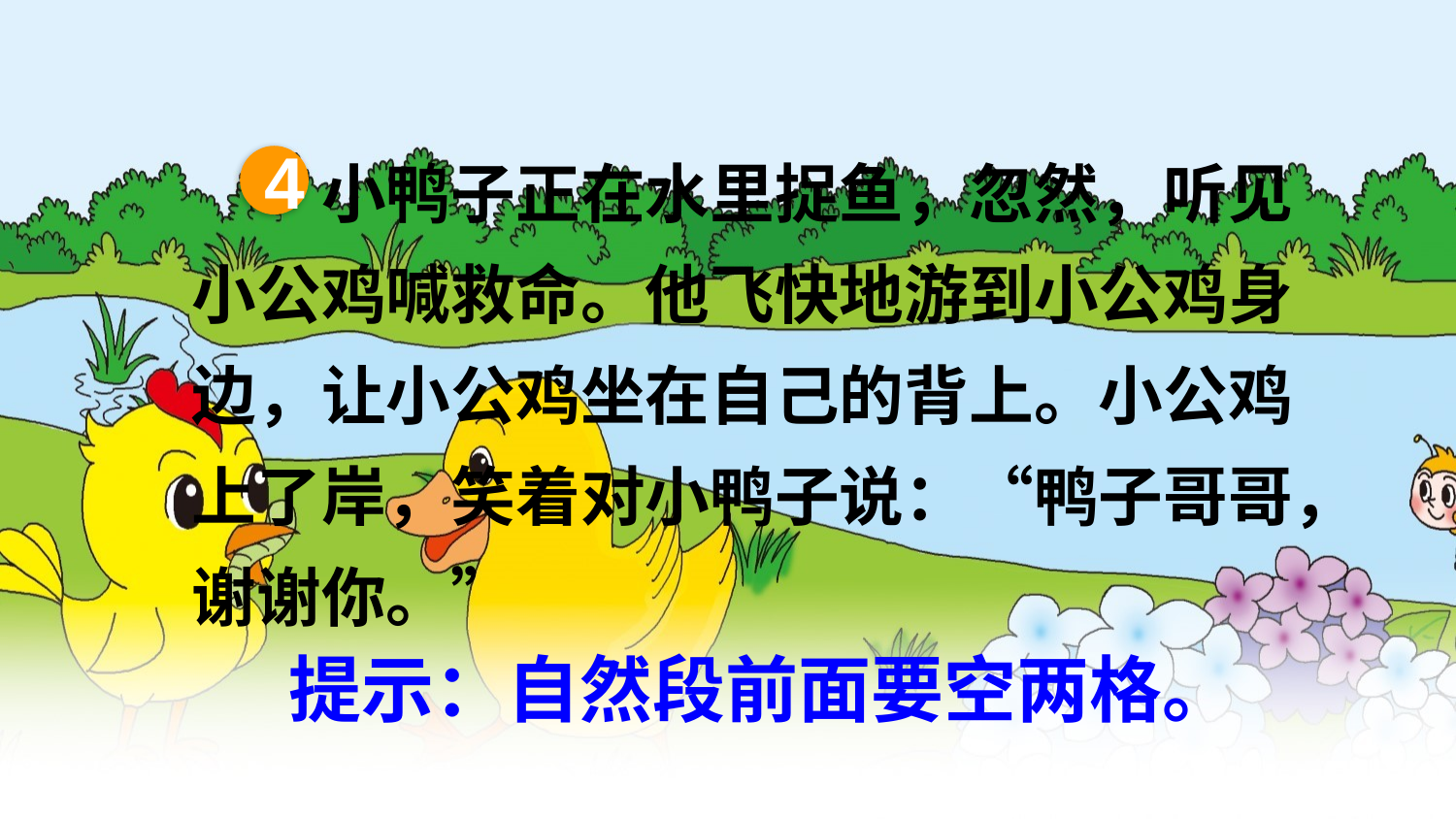

小鸭子正在水里捉鱼，忽然，听见小公鸡喊救命。他飞快地游到小公鸡身边，让小公鸡坐在自己的背上。小公鸡上了岸，笑着对小鸭子说：“鸭子哥哥，谢谢你。”
4
提示：自然段前面要空两格。